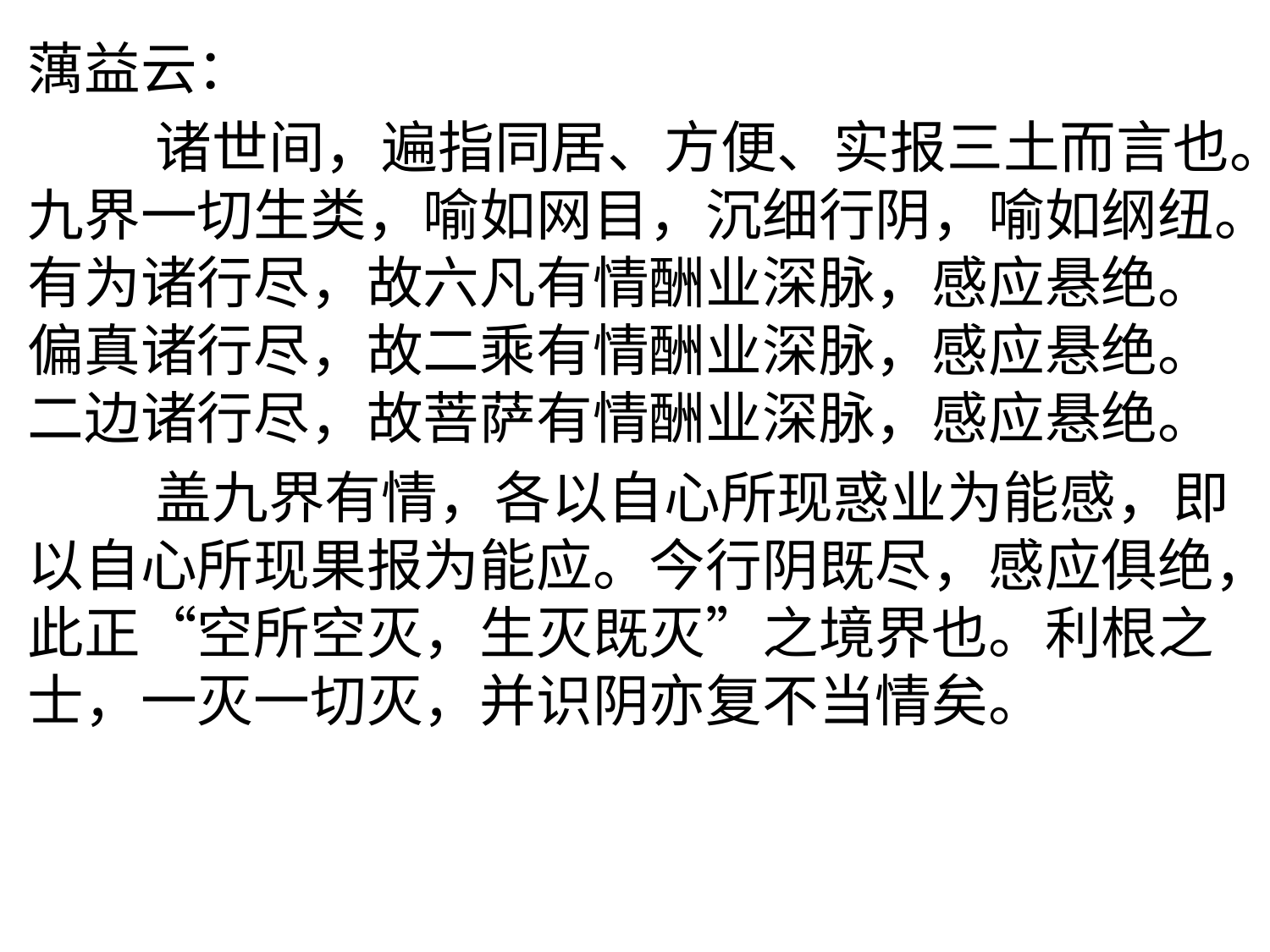

蕅益云：
         诸世间，遍指同居、方便、实报三土而言也。九界一切生类，喻如网目，沉细行阴，喻如纲纽。有为诸行尽，故六凡有情酬业深脉，感应悬绝。偏真诸行尽，故二乘有情酬业深脉，感应悬绝。二边诸行尽，故菩萨有情酬业深脉，感应悬绝。
         盖九界有情，各以自心所现惑业为能感，即以自心所现果报为能应。今行阴既尽，感应俱绝，此正“空所空灭，生灭既灭”之境界也。利根之士，一灭一切灭，并识阴亦复不当情矣。